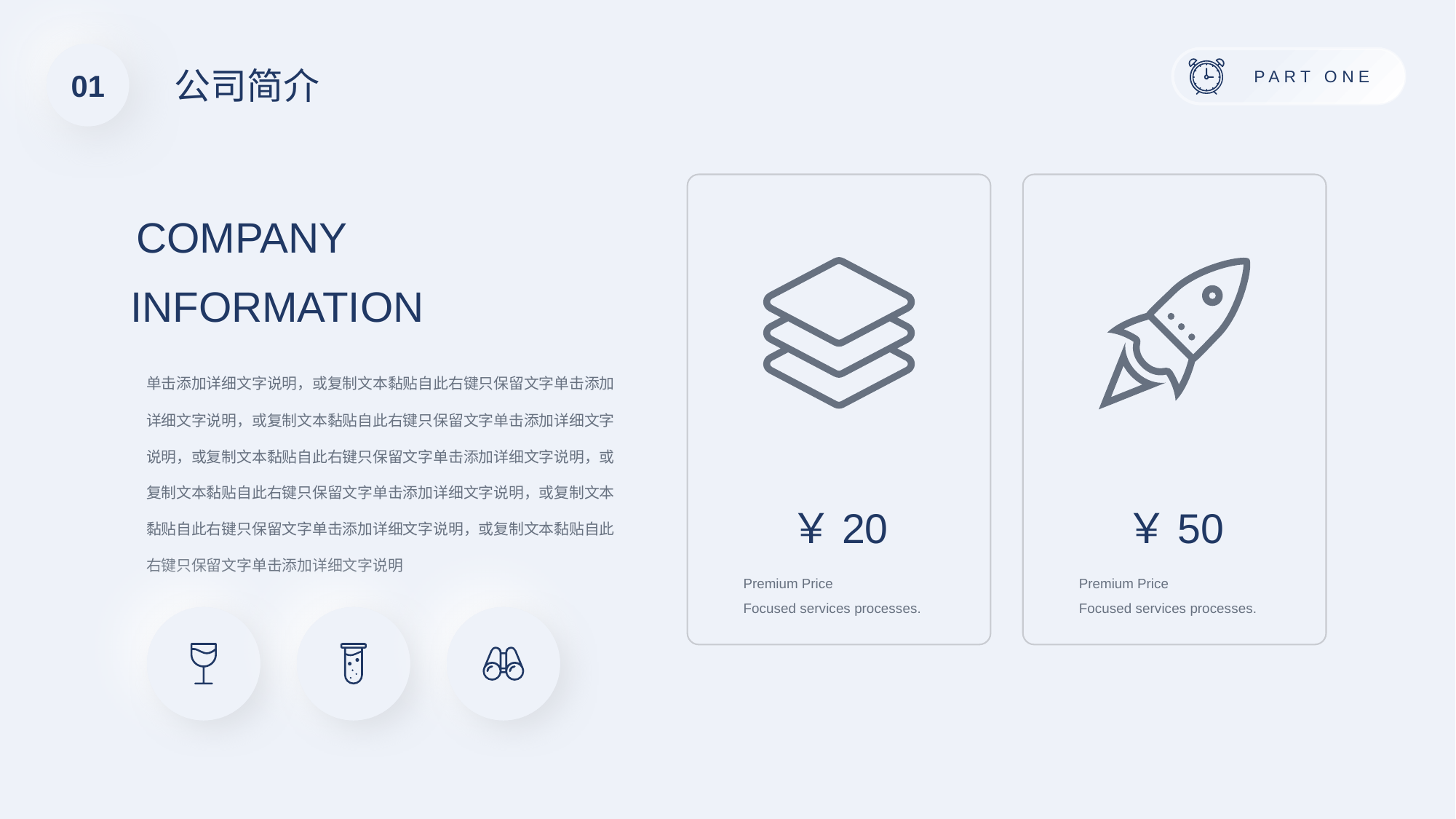

01
https://www.ypppt.com/
公司简介

COMPANY

INFORMATION
单击添加详细文字说明，或复制文本黏贴自此右键只保留文字单击添加详细文字说明，或复制文本黏贴自此右键只保留文字单击添加详细文字说明，或复制文本黏贴自此右键只保留文字单击添加详细文字说明，或复制文本黏贴自此右键只保留文字单击添加详细文字说明，或复制文本黏贴自此右键只保留文字单击添加详细文字说明，或复制文本黏贴自此右键只保留文字单击添加详细文字说明
￥20
￥50
Premium Price
Focused services processes.
Premium Price
Focused services processes.